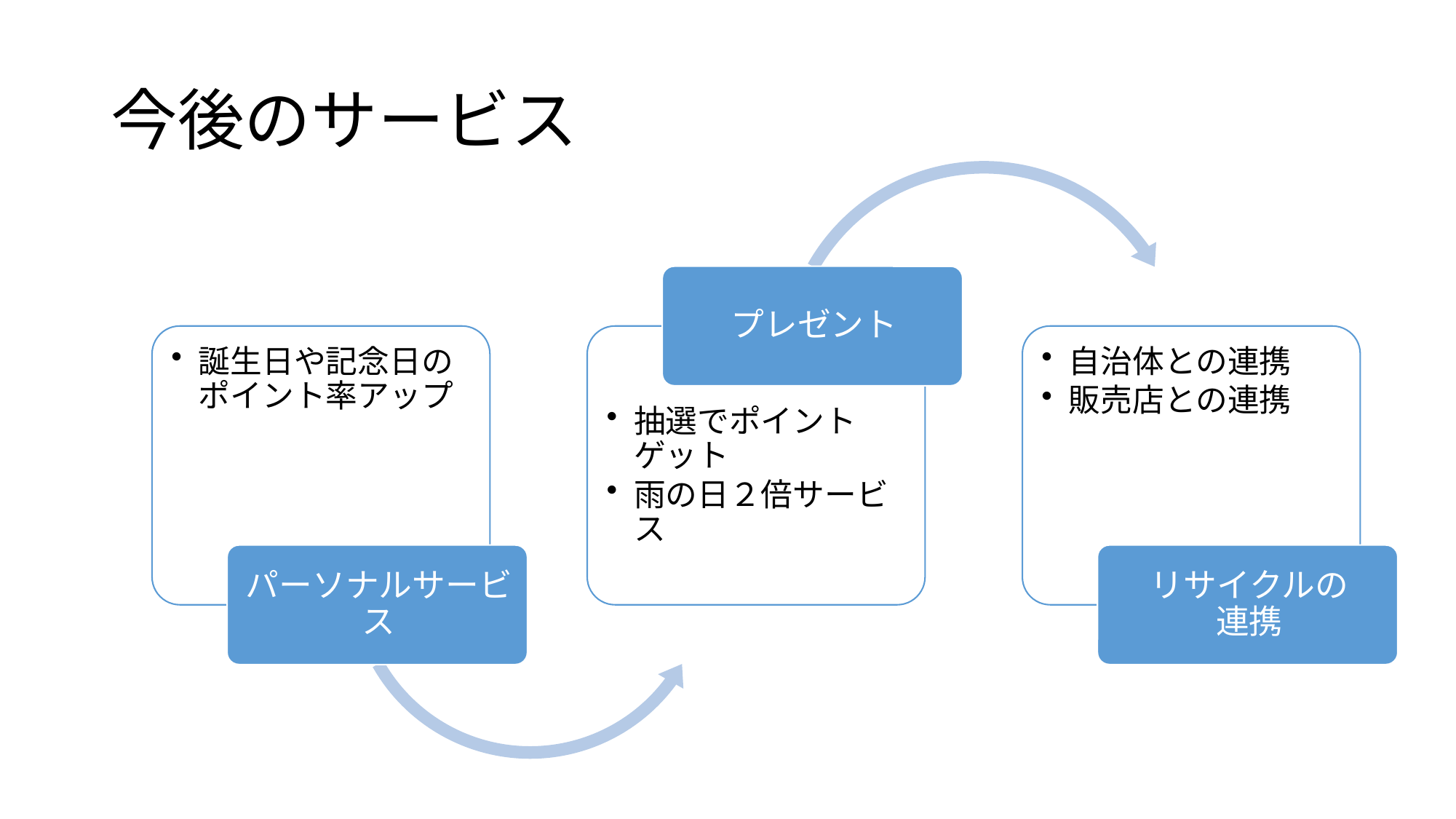

# 今後のサービス
誕生日や記念日のポイント率アップ
パーソナルサービス
抽選でポイントゲット
雨の日２倍サービス
プレゼント
自治体との連携
販売店との連携
リサイクルの
連携